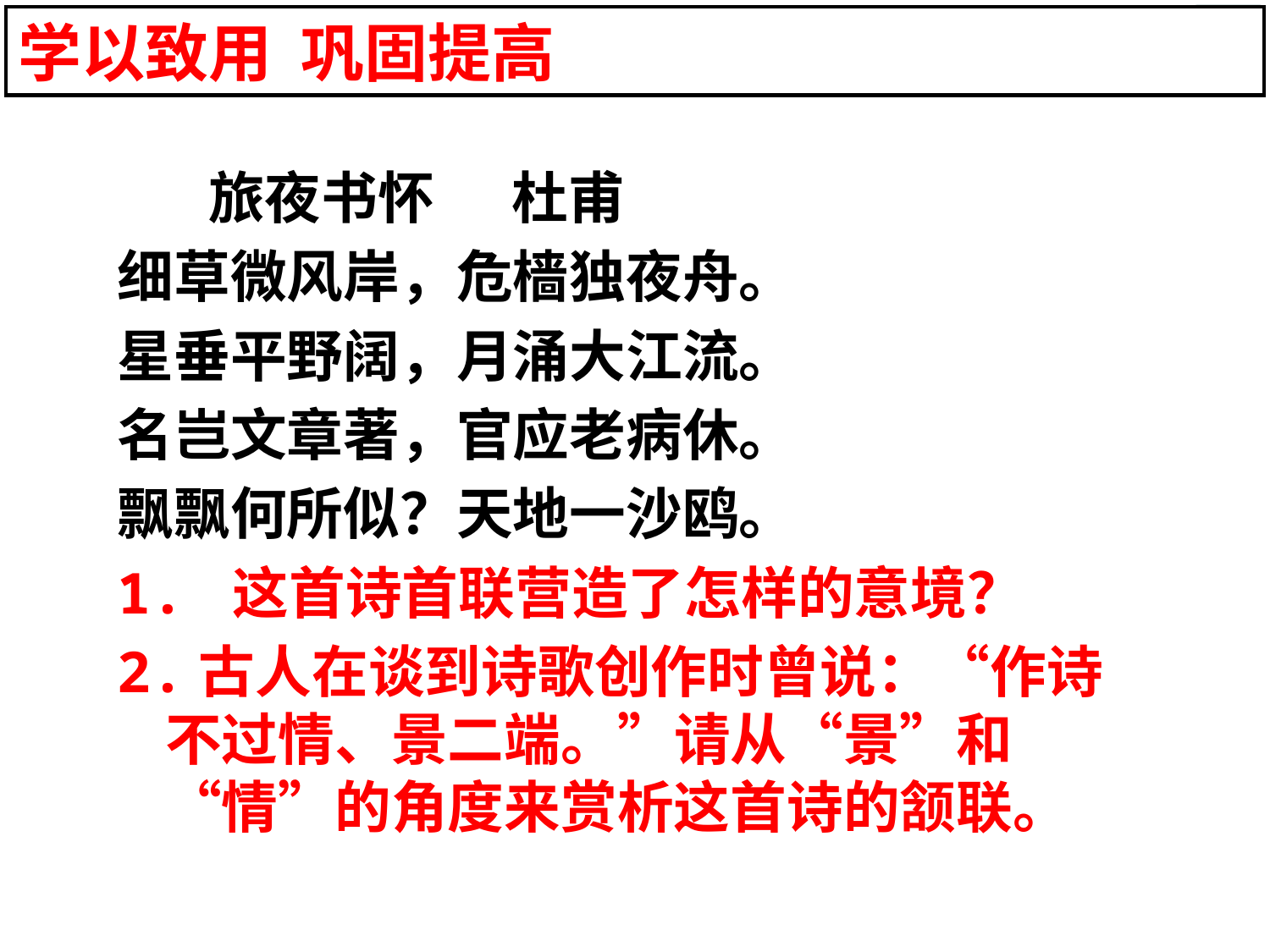

学以致用  巩固提高
      旅夜书怀      杜甫
细草微风岸，危樯独夜舟。
星垂平野阔，月涌大江流。
名岂文章著，官应老病休。
飘飘何所似？天地一沙鸥。
1. 这首诗首联营造了怎样的意境？
2.古人在谈到诗歌创作时曾说：“作诗不过情、景二端。”请从“景”和“情”的角度来赏析这首诗的颔联。